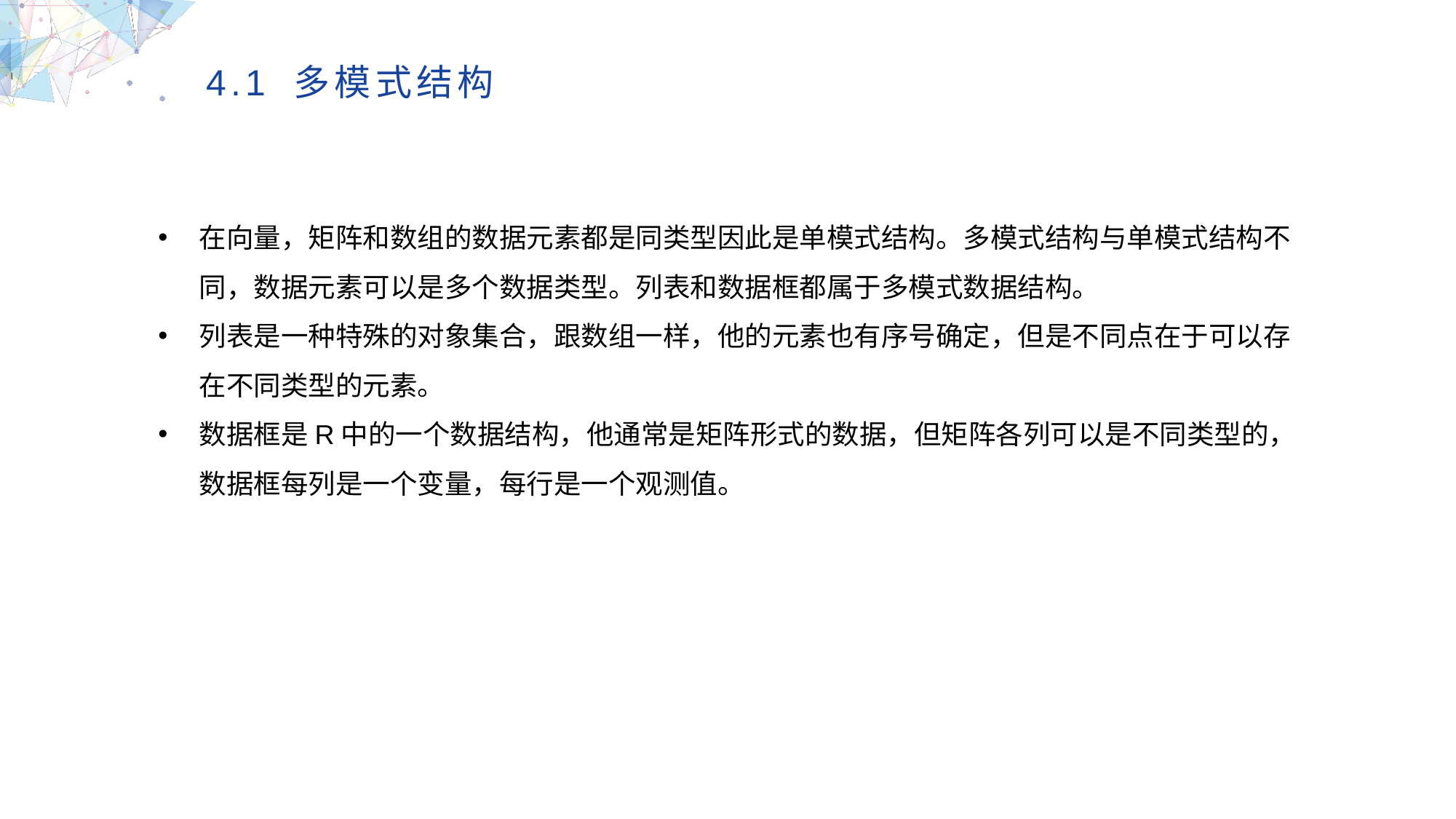

4.1 多模式结构
在向量，矩阵和数组的数据元素都是同类型因此是单模式结构。多模式结构与单模式结构不同，数据元素可以是多个数据类型。列表和数据框都属于多模式数据结构。
列表是一种特殊的对象集合，跟数组一样，他的元素也有序号确定，但是不同点在于可以存在不同类型的元素。
数据框是R中的一个数据结构，他通常是矩阵形式的数据，但矩阵各列可以是不同类型的，数据框每列是一个变量，每行是一个观测值。

MULTIPURPOSE PRESENTATION TEMPLATE | UNIQUE DESIGN
Welcome Message
Please replace text, click add relevant headline, modify the text content, also can copy your content to this directly. Please replace text, click add relevant headline, modify the text content, also can copy your content to this directly.